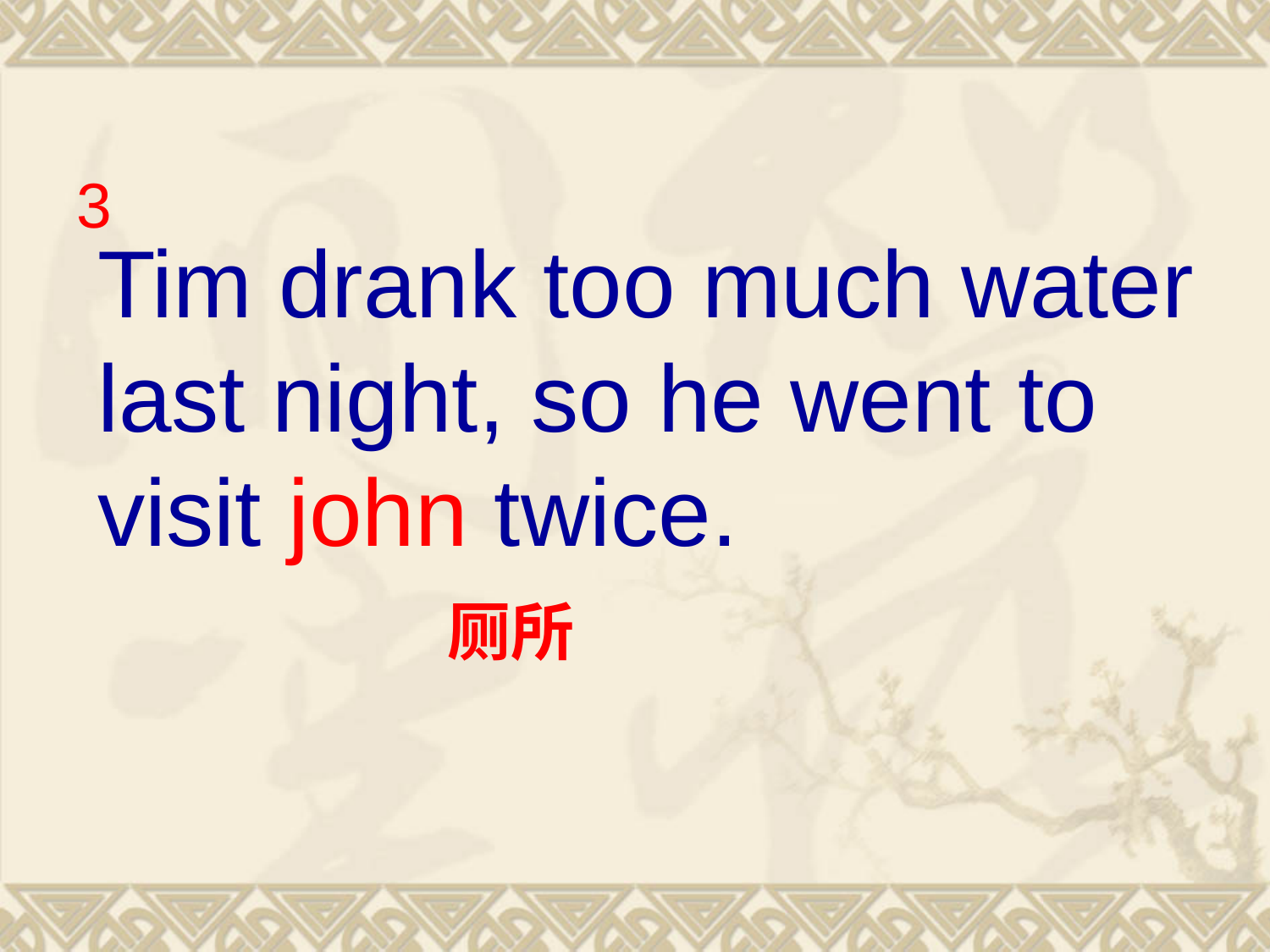

3
Tim drank too much water last night, so he went to visit john twice.
厕所